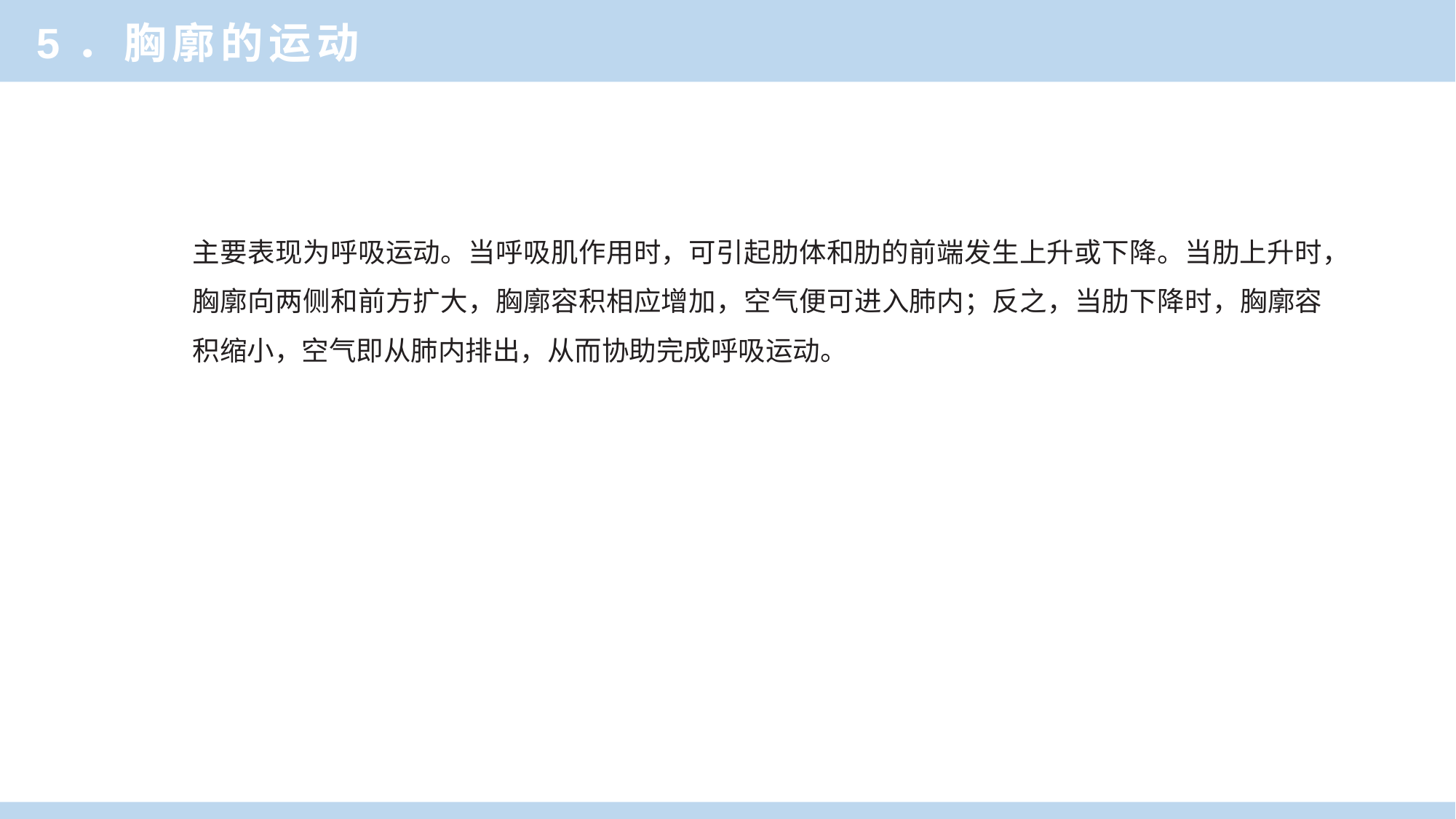

5．胸廓的运动

主要表现为呼吸运动。当呼吸肌作用时，可引起肋体和肋的前端发生上升或下降。当肋上升时，胸廓向两侧和前方扩大，胸廓容积相应增加，空气便可进入肺内；反之，当肋下降时，胸廓容积缩小，空气即从肺内排出，从而协助完成呼吸运动。